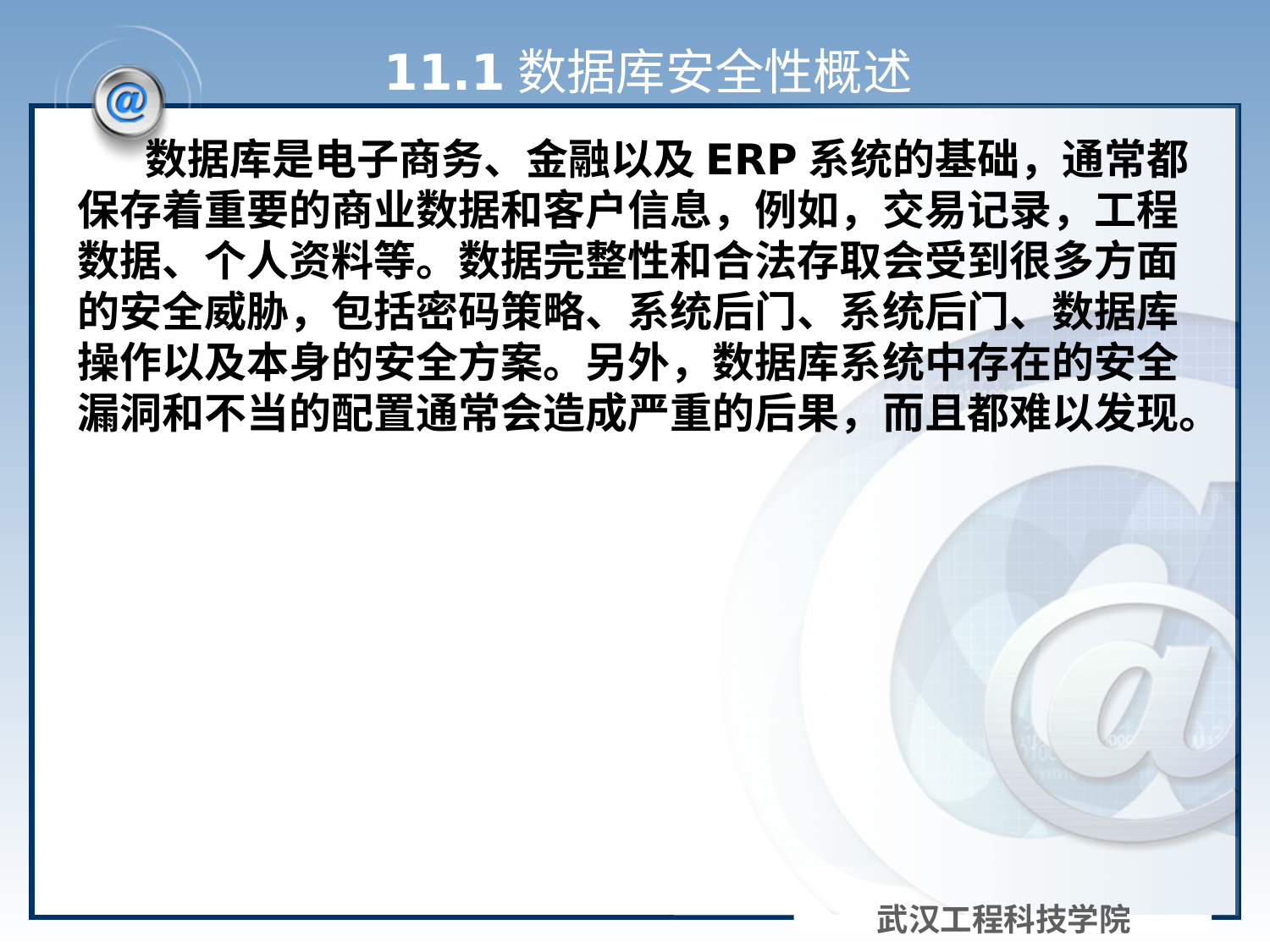

# 11.1数据库安全性概述
      数据库是电子商务、金融以及ERP系统的基础，通常都保存着重要的商业数据和客户信息，例如，交易记录，工程数据、个人资料等。数据完整性和合法存取会受到很多方面的安全威胁，包括密码策略、系统后门、系统后门、数据库操作以及本身的安全方案。另外，数据库系统中存在的安全漏洞和不当的配置通常会造成严重的后果，而且都难以发现。

武汉工程科技学院